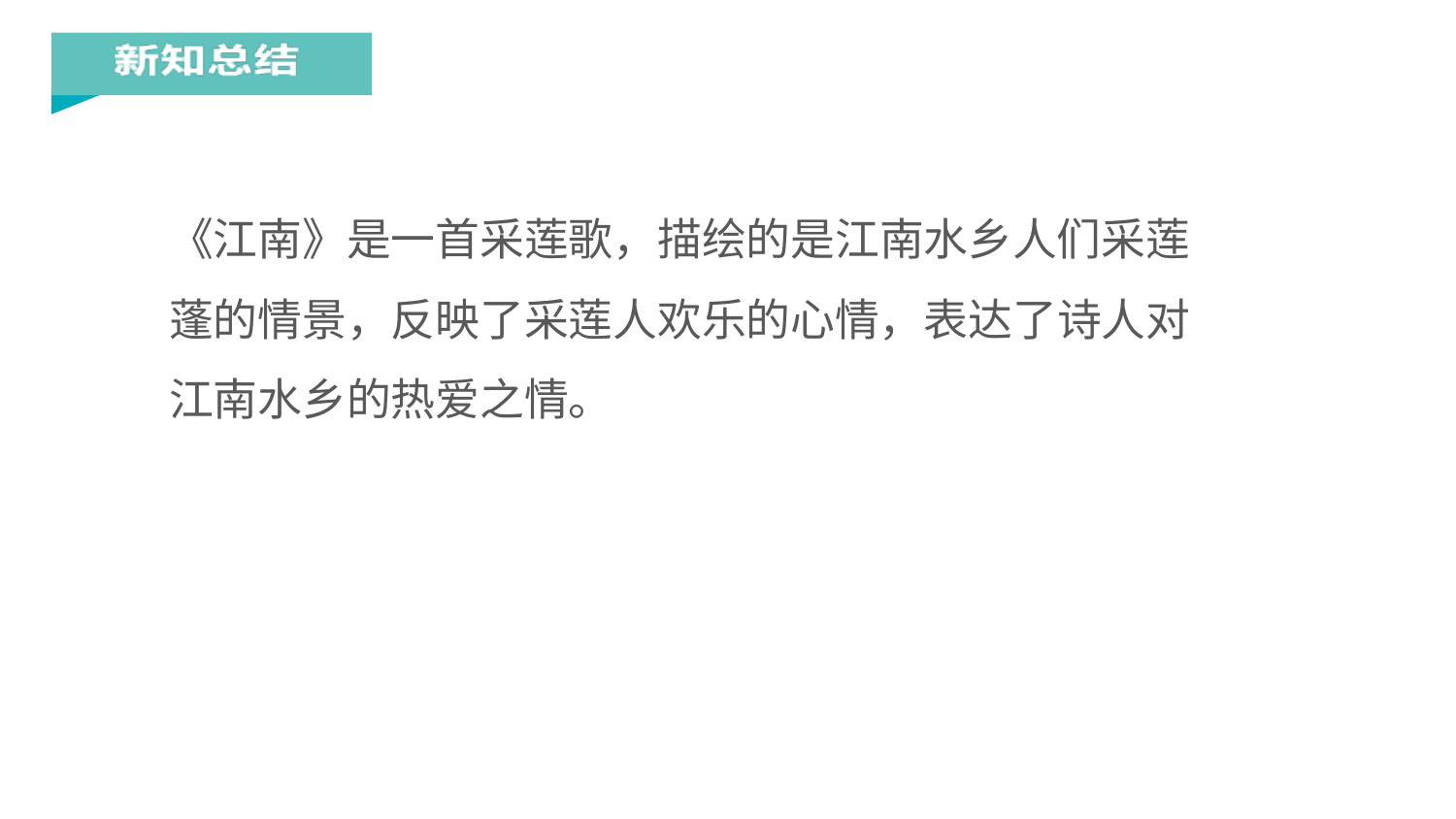

《江南》是一首采莲歌，描绘的是江南水乡人们采莲蓬的情景，反映了采莲人欢乐的心情，表达了诗人对江南水乡的热爱之情。